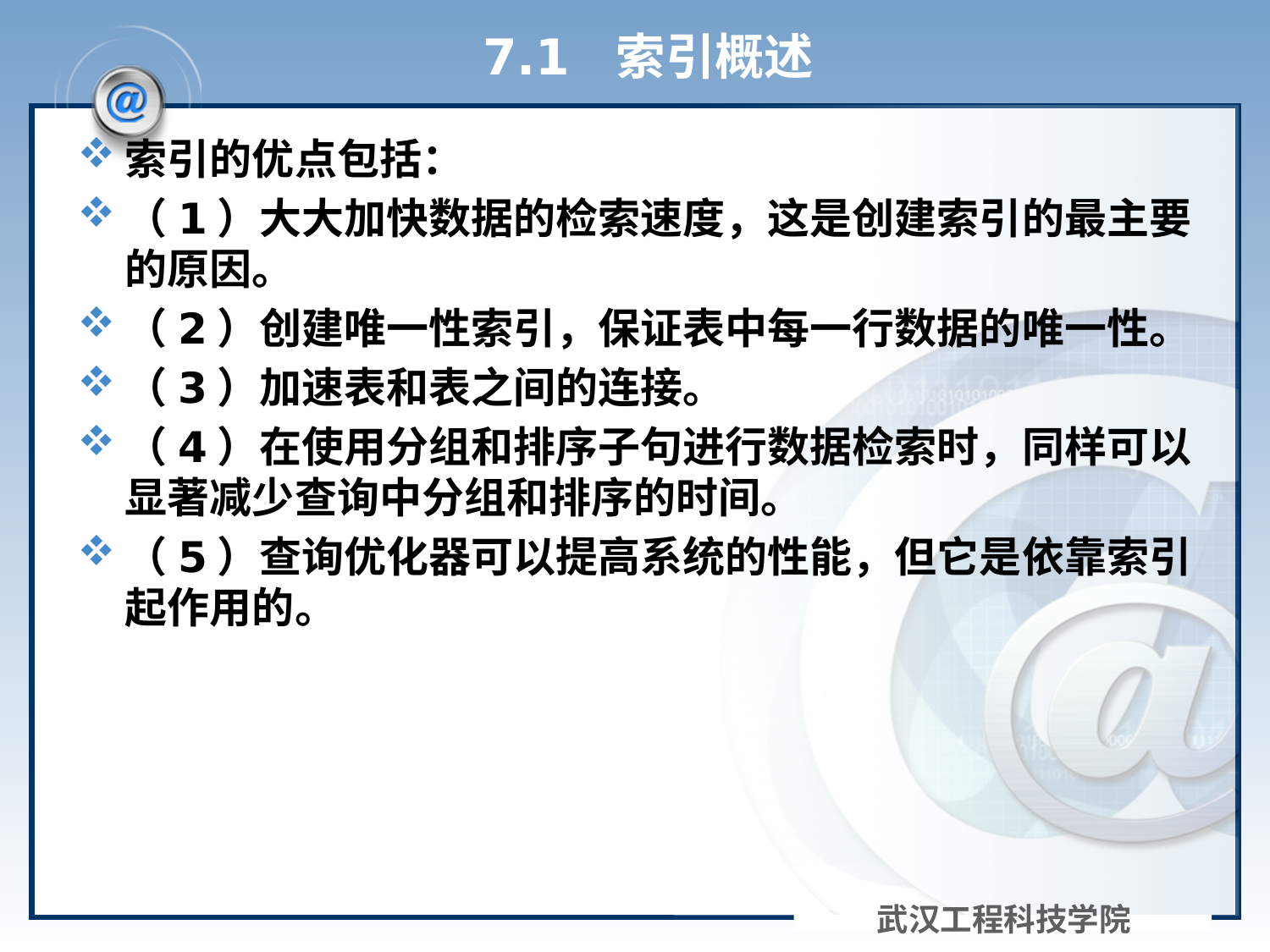

# 7.1  索引概述
索引的优点包括：
（1）大大加快数据的检索速度，这是创建索引的最主要的原因。
（2）创建唯一性索引，保证表中每一行数据的唯一性。
（3）加速表和表之间的连接。
（4）在使用分组和排序子句进行数据检索时，同样可以显著减少查询中分组和排序的时间。
（5）查询优化器可以提高系统的性能，但它是依靠索引起作用的。

武汉工程科技学院